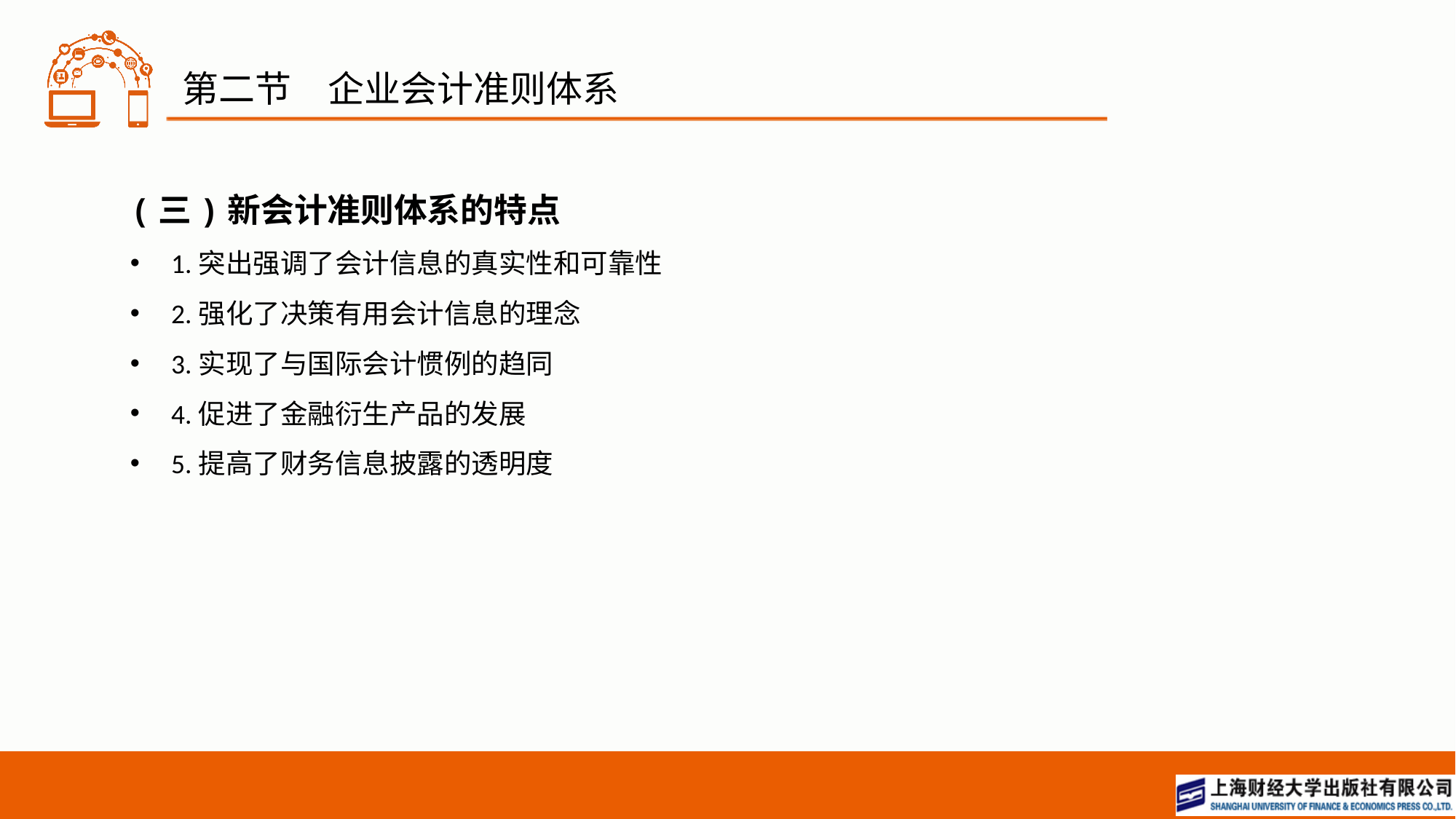

# 第二节　企业会计准则体系
(三)新会计准则体系的特点
1.突出强调了会计信息的真实性和可靠性
2.强化了决策有用会计信息的理念
3.实现了与国际会计惯例的趋同
4.促进了金融衍生产品的发展
5.提高了财务信息披露的透明度